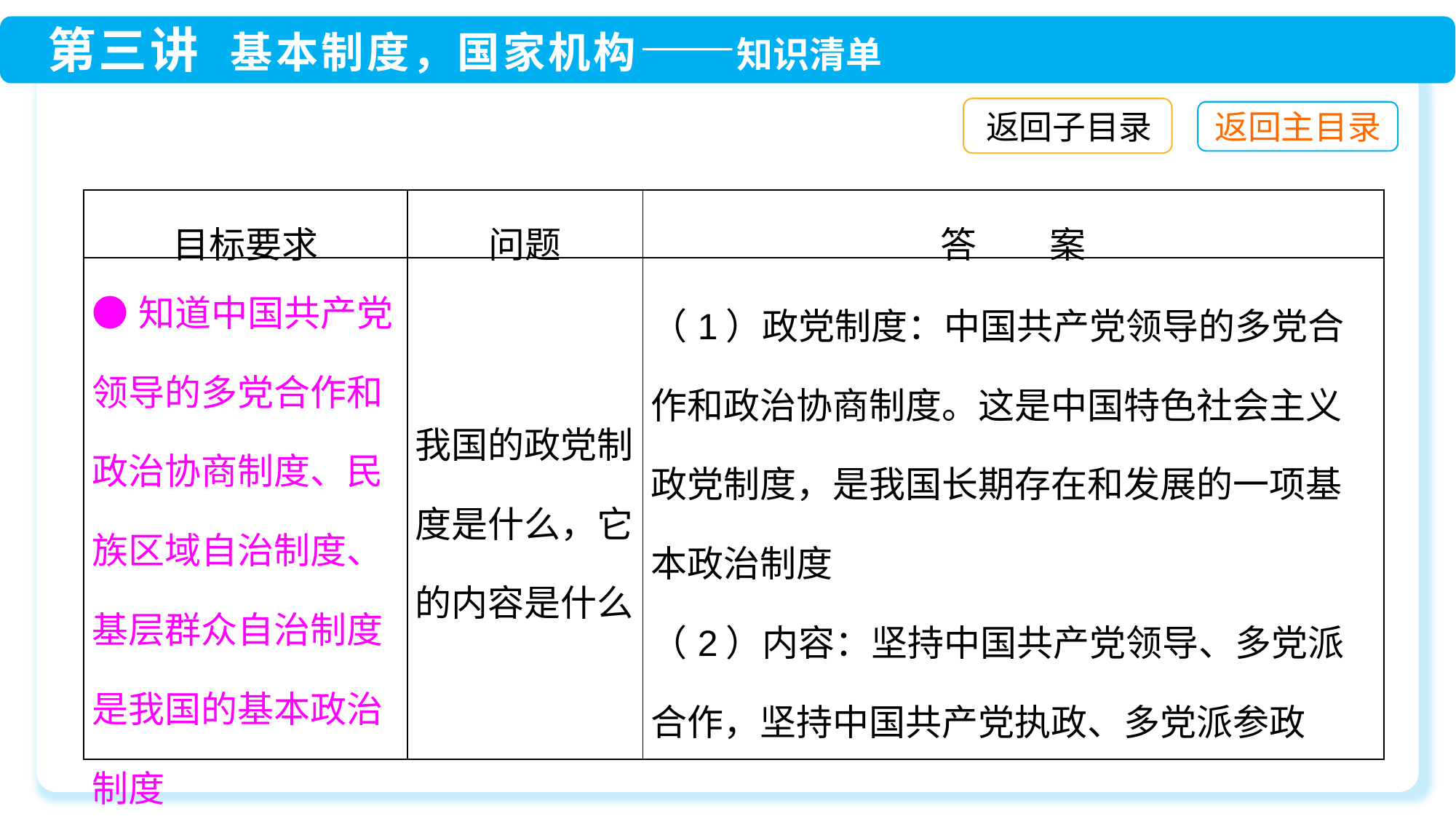

返回子目录
| 目标要求 | 问题 | 答　　案 |
| --- | --- | --- |
| ●知道中国共产党领导的多党合作和政治协商制度、民族区域自治制度、基层群众自治制度是我国的基本政治制度 | 我国的政党制度是什么，它的内容是什么 | （1）政党制度：中国共产党领导的多党合作和政治协商制度。这是中国特色社会主义政党制度，是我国长期存在和发展的一项基本政治制度 （2）内容：坚持中国共产党领导、多党派合作，坚持中国共产党执政、多党派参政 |